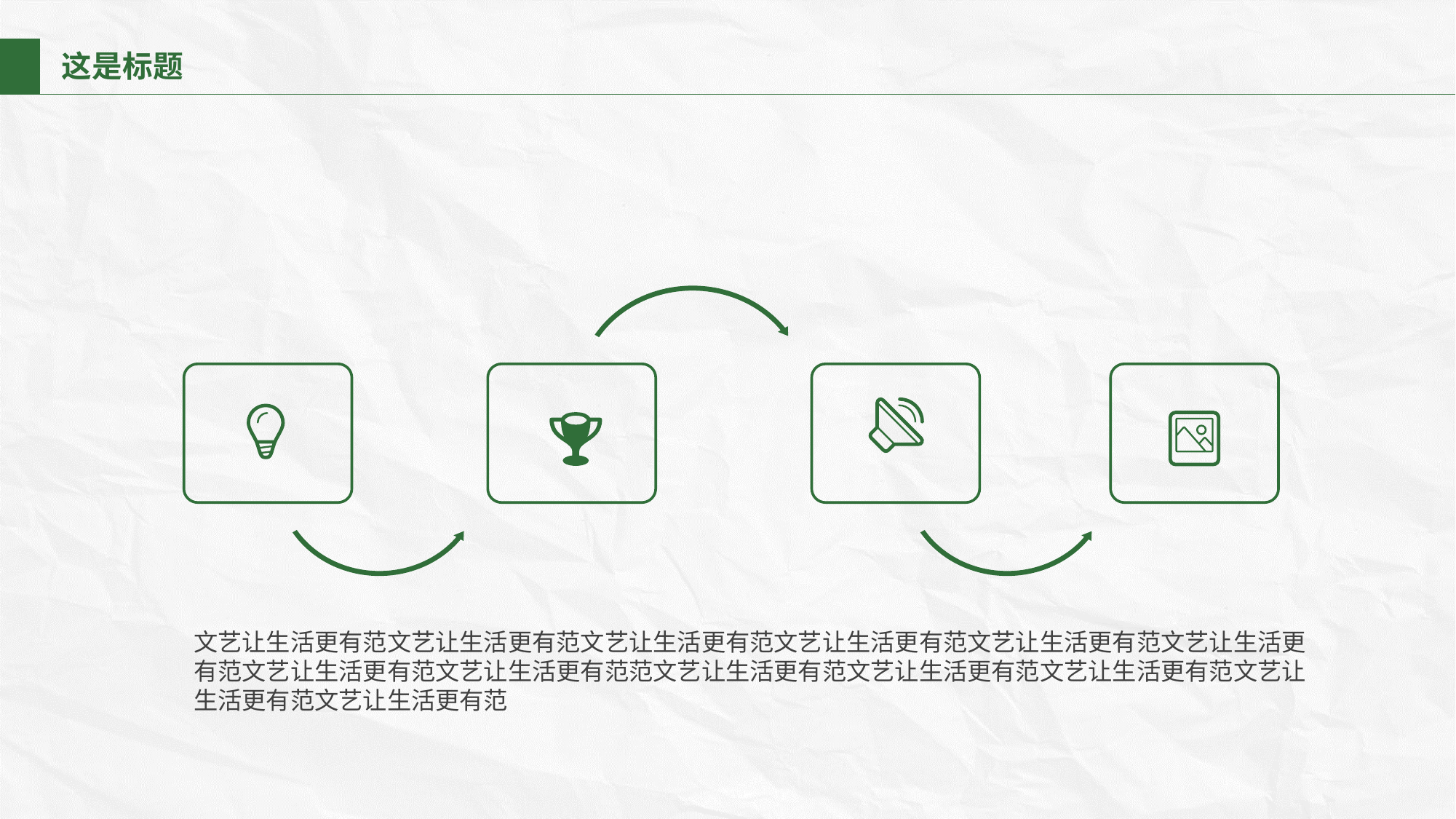

文艺让生活更有范文艺让生活更有范文艺让生活更有范文艺让生活更有范文艺让生活更有范文艺让生活更有范文艺让生活更有范文艺让生活更有范范文艺让生活更有范文艺让生活更有范文艺让生活更有范文艺让生活更有范文艺让生活更有范